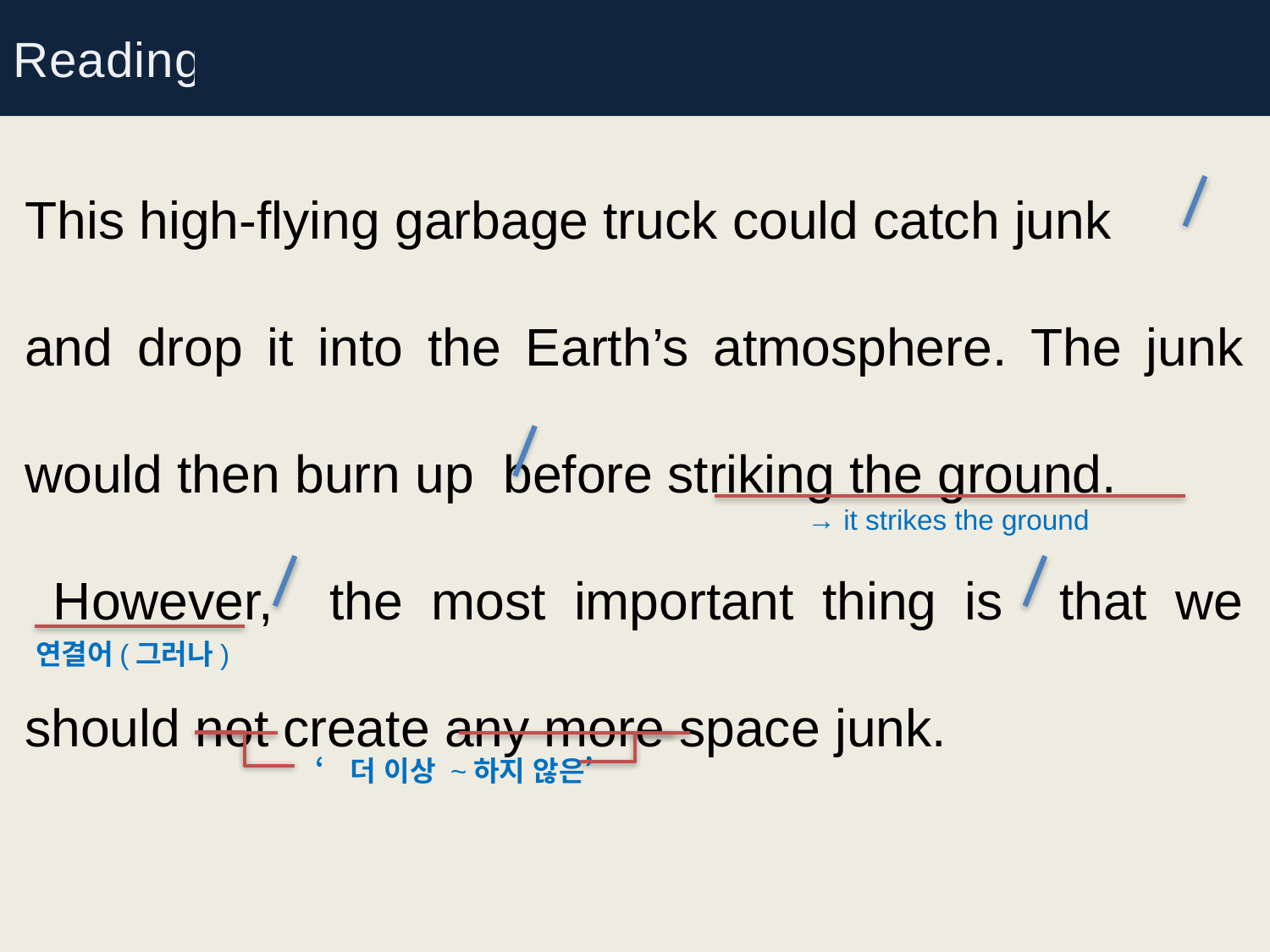

Reading
This high-flying garbage truck could catch junk
and drop it into the Earth’s atmosphere. The junk would then burn up  before striking the ground.
 However,  the most important thing is  that we should not create any more space junk.
→ it strikes the ground
연결어(그러나)
‘더 이상 ~하지 않은’